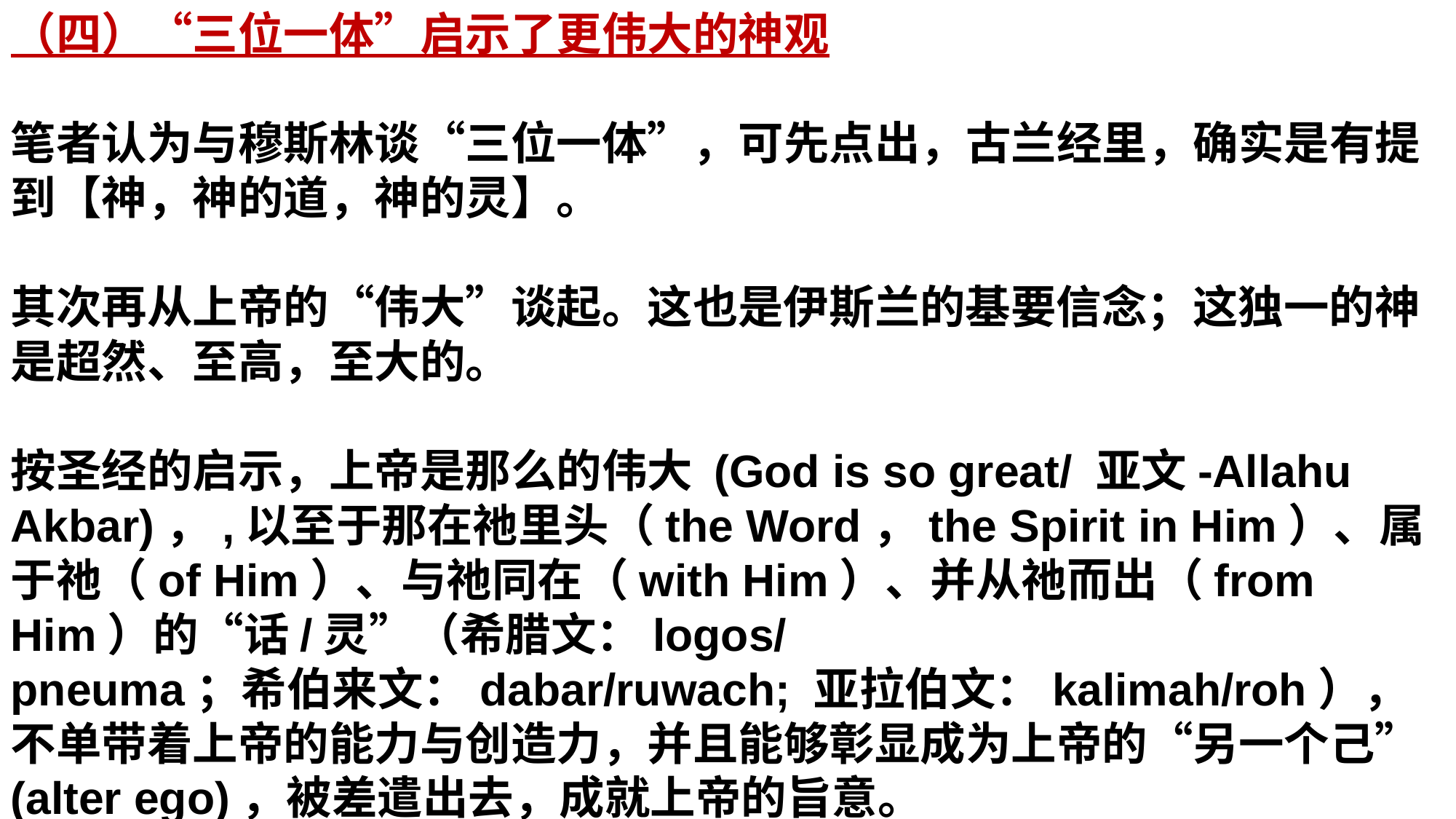

（四）“三位一体”启示了更伟大的神观

笔者认为与穆斯林谈“三位一体”，可先点出，古兰经里，确实是有提到【神，神的道，神的灵】。

其次再从上帝的“伟大”谈起。这也是伊斯兰的基要信念；这独一的神是超然、至高，至大的。

按圣经的启示，上帝是那么的伟大 (God is so great/ 亚文-Allahu Akbar)，,以至于那在祂里头（the Word，the Spirit in Him）、属于祂（of Him）、与祂同在（with Him）、并从祂而出（from Him）的“话/灵”（希腊文：logos/ pneuma；希伯来文：dabar/ruwach; 亚拉伯文：kalimah/roh），不单带着上帝的能力与创造力，并且能够彰显成为上帝的“另一个己”(alter ego)，被差遣出去，成就上帝的旨意。